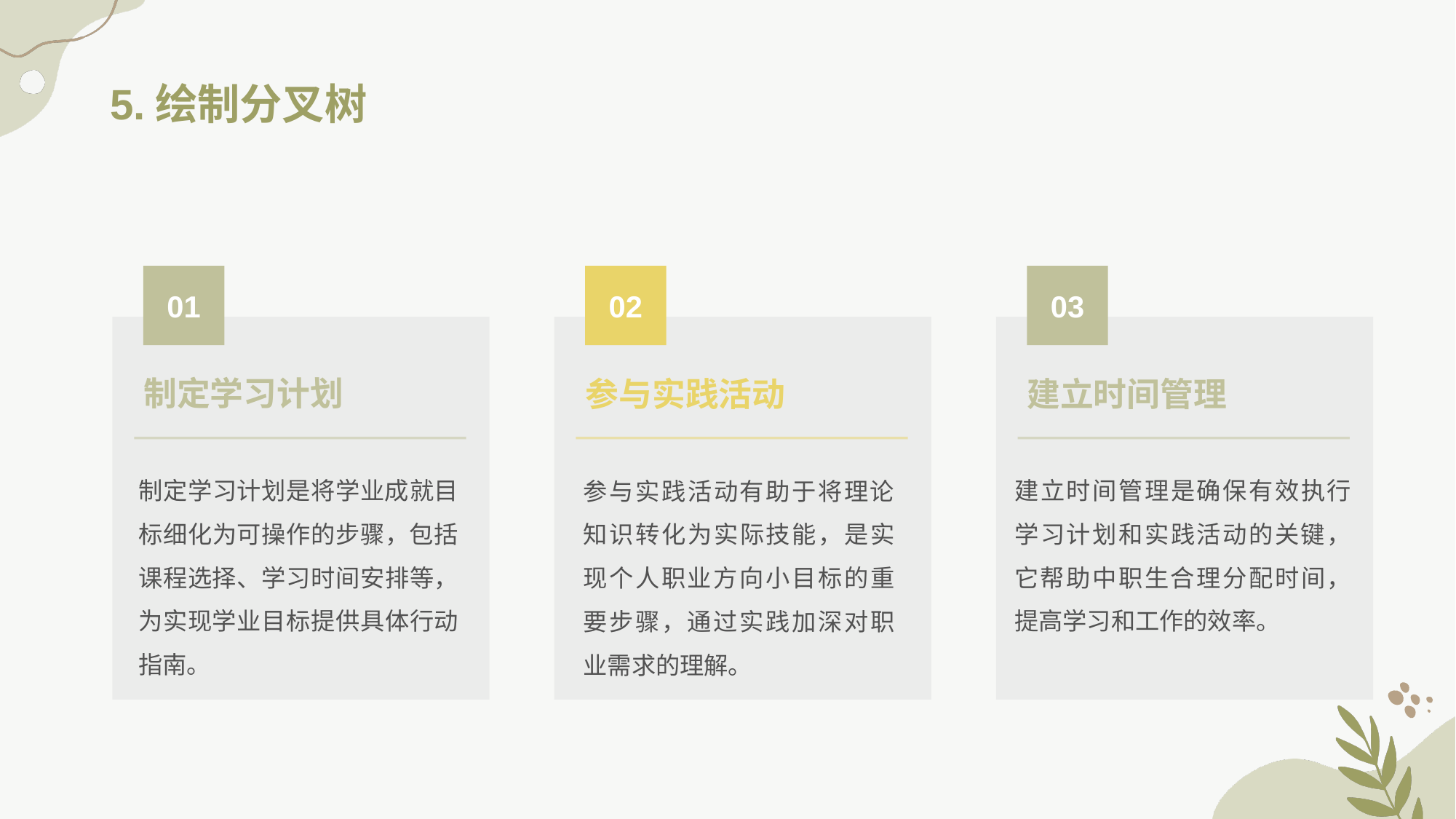

# 5.绘制分叉树
01
02
03

制定学习计划
参与实践活动
建立时间管理
制定学习计划是将学业成就目标细化为可操作的步骤，包括课程选择、学习时间安排等，为实现学业目标提供具体行动指南。
建立时间管理是确保有效执行学习计划和实践活动的关键，它帮助中职生合理分配时间，提高学习和工作的效率。
参与实践活动有助于将理论知识转化为实际技能，是实现个人职业方向小目标的重要步骤，通过实践加深对职业需求的理解。